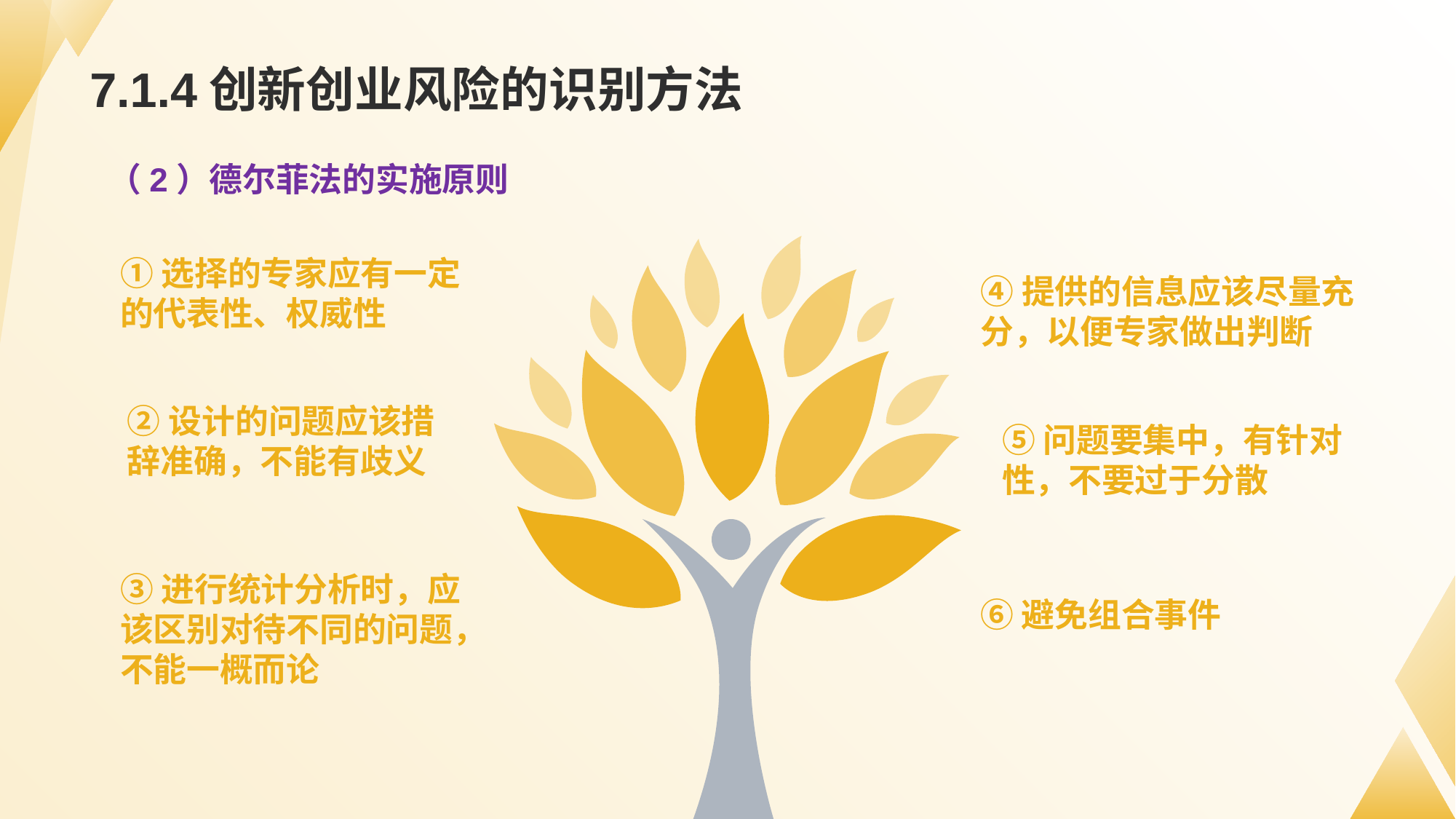

# 7.1.4创新创业风险的识别方法
（2）德尔菲法的实施原则

①选择的专家应有一定
的代表性、权威性
④提供的信息应该尽量充分，以便专家做出判断
②设计的问题应该措辞准确，不能有歧义
⑤问题要集中，有针对性，不要过于分散
③进行统计分析时，应该区别对待不同的问题，不能一概而论
⑥避免组合事件